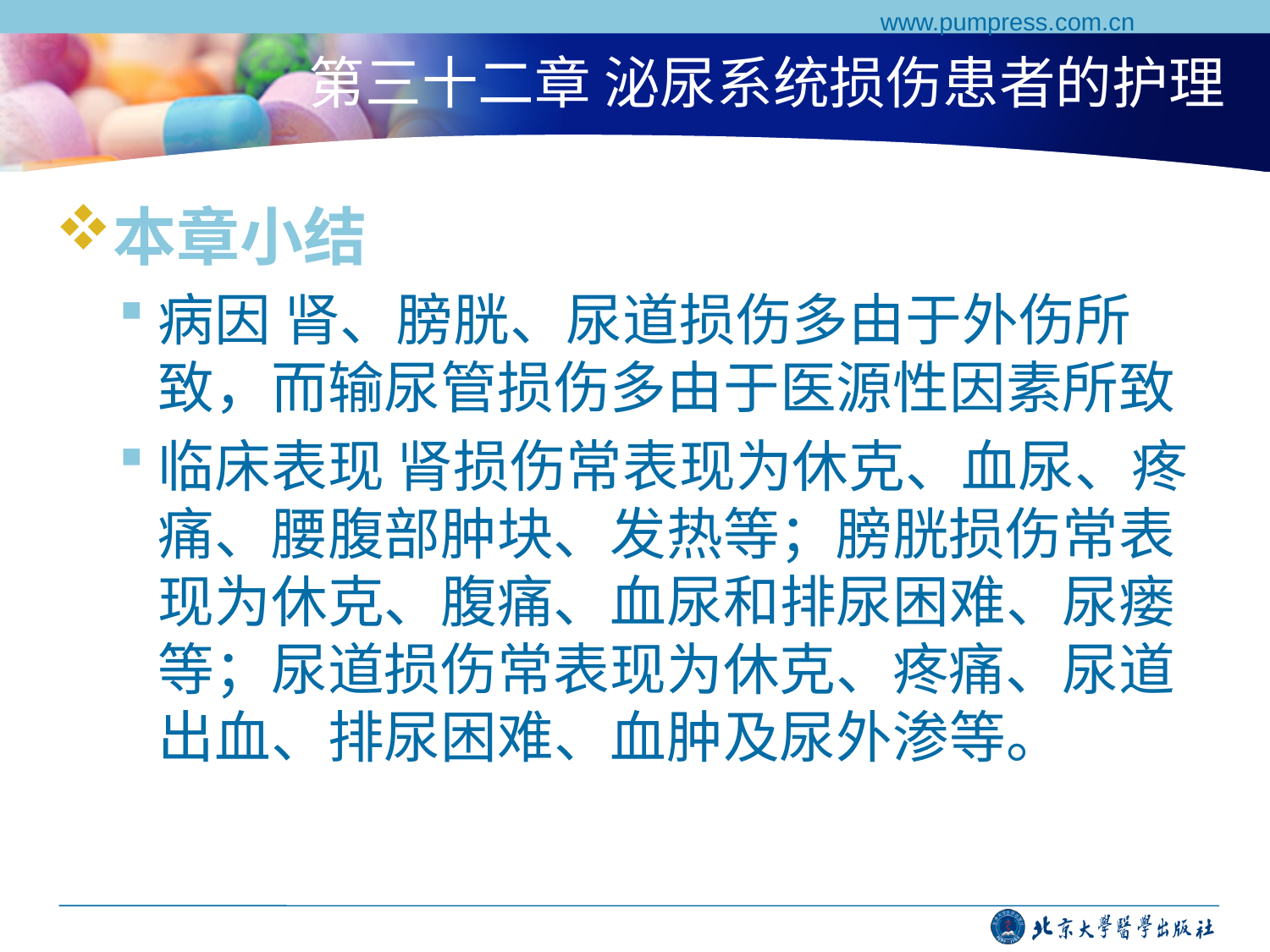

www.pumpress.com.cn
# 第三十二章 泌尿系统损伤患者的护理
本章小结
病因 肾、膀胱、尿道损伤多由于外伤所致，而输尿管损伤多由于医源性因素所致
临床表现 肾损伤常表现为休克、血尿、疼痛、腰腹部肿块、发热等；膀胱损伤常表现为休克、腹痛、血尿和排尿困难、尿瘘等；尿道损伤常表现为休克、疼痛、尿道出血、排尿困难、血肿及尿外渗等。